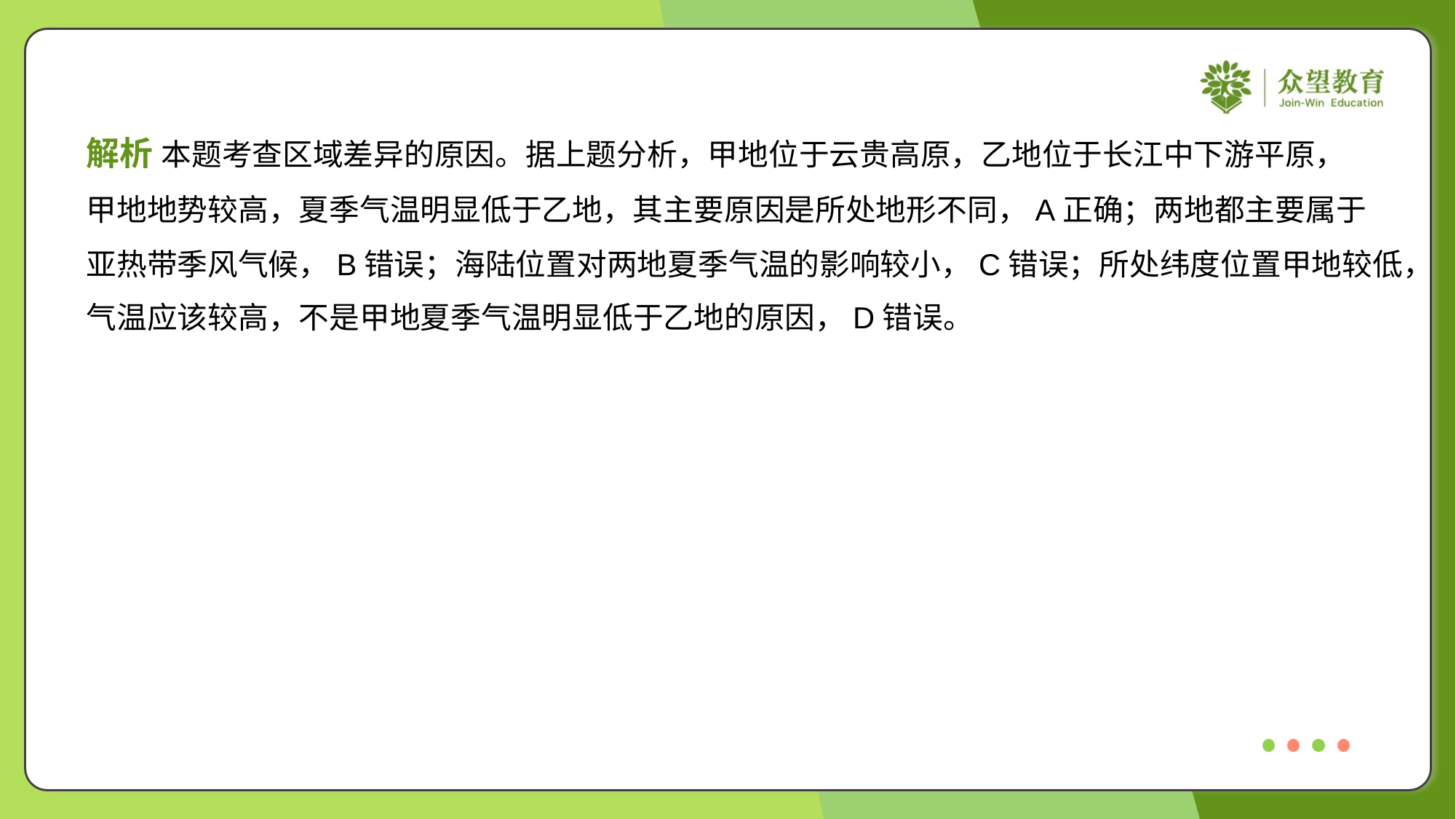

解析 本题考查区域差异的原因。据上题分析，甲地位于云贵高原，乙地位于长江中下游平原，
甲地地势较高，夏季气温明显低于乙地，其主要原因是所处地形不同，A正确；两地都主要属于
亚热带季风气候，B错误；海陆位置对两地夏季气温的影响较小，C错误；所处纬度位置甲地较低，
气温应该较高，不是甲地夏季气温明显低于乙地的原因，D错误。